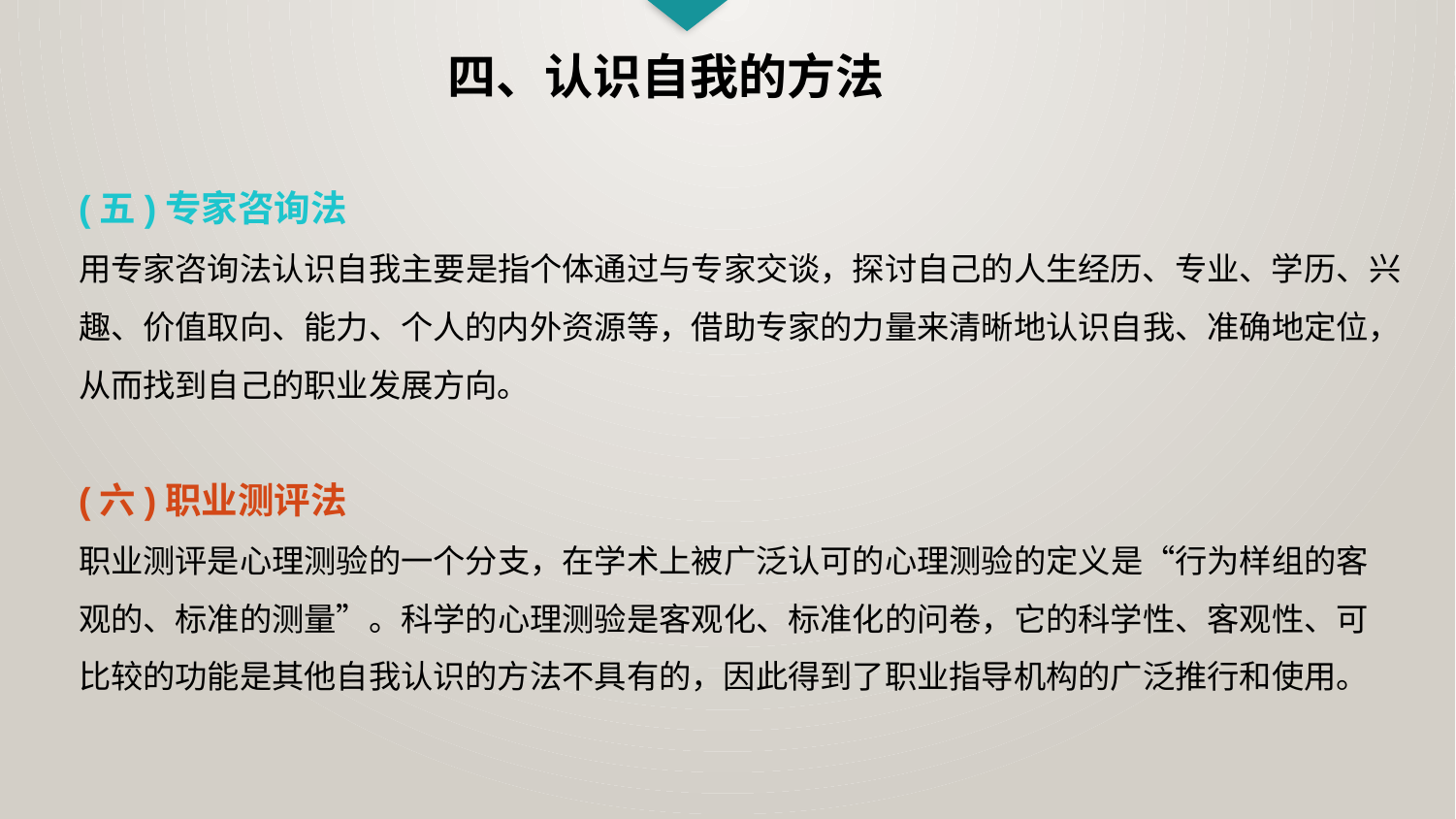

四、认识自我的方法
(五)专家咨询法
用专家咨询法认识自我主要是指个体通过与专家交谈，探讨自己的人生经历、专业、学历、兴趣、价值取向、能力、个人的内外资源等，借助专家的力量来清晰地认识自我、准确地定位，从而找到自己的职业发展方向。
(六)职业测评法
职业测评是心理测验的一个分支，在学术上被广泛认可的心理测验的定义是“行为样组的客观的、标准的测量”。科学的心理测验是客观化、标准化的问卷，它的科学性、客观性、可比较的功能是其他自我认识的方法不具有的，因此得到了职业指导机构的广泛推行和使用。
22